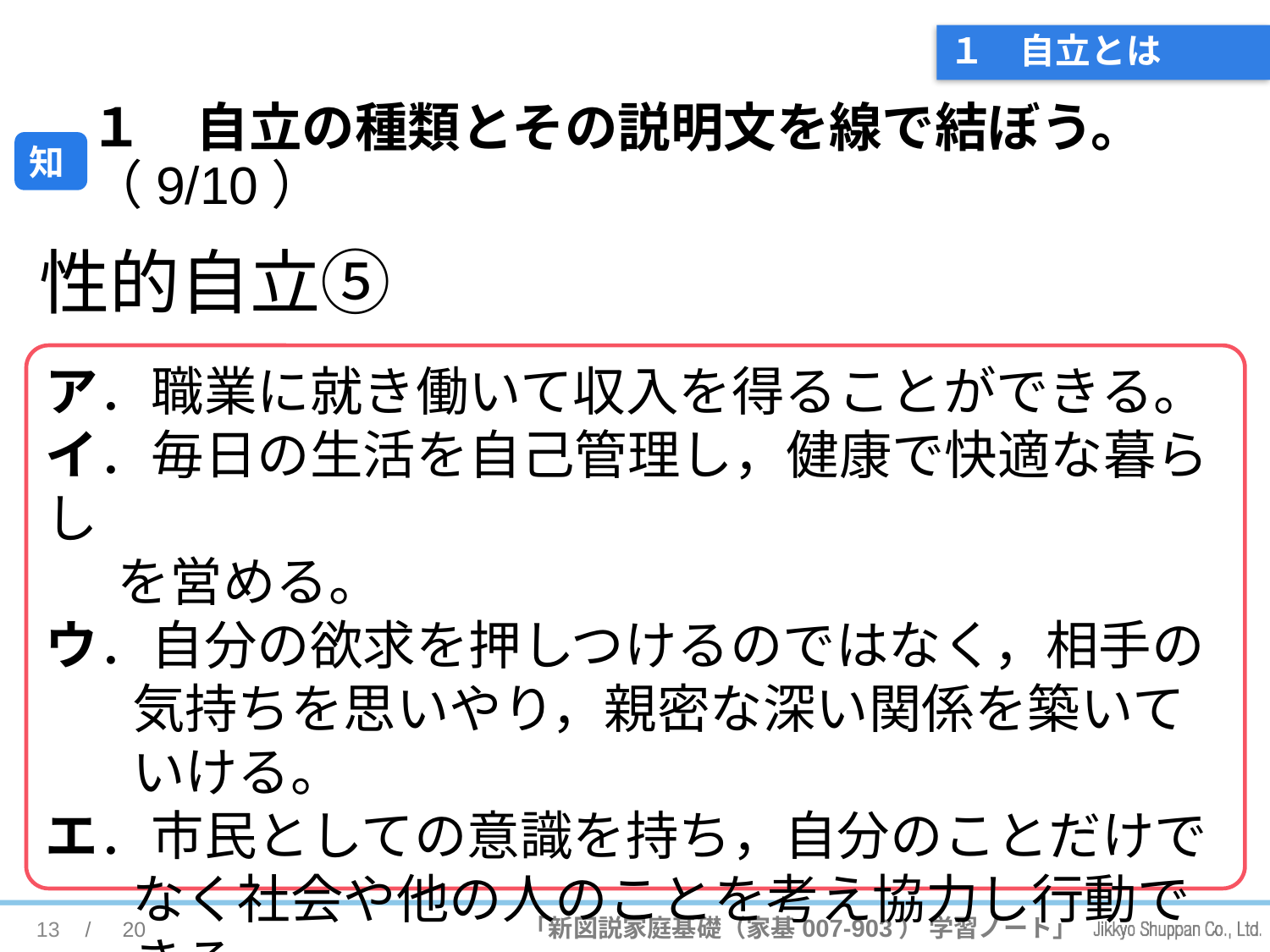

# １　自立とは
１　自立の種類とその説明文を線で結ぼう。（9/10）
知
性的自立⑤
ア．職業に就き働いて収入を得ることができる。
イ．毎日の生活を自己管理し，健康で快適な暮らし
     を営める。
ウ．自分の欲求を押しつけるのではなく，相手の気持ちを思いやり，親密な深い関係を築いていける。
エ．市民としての意識を持ち，自分のことだけでなく社会や他の人のことを考え協力し行動できる。
オ．自分の考えを持って的確に判断し，行動できる。
13